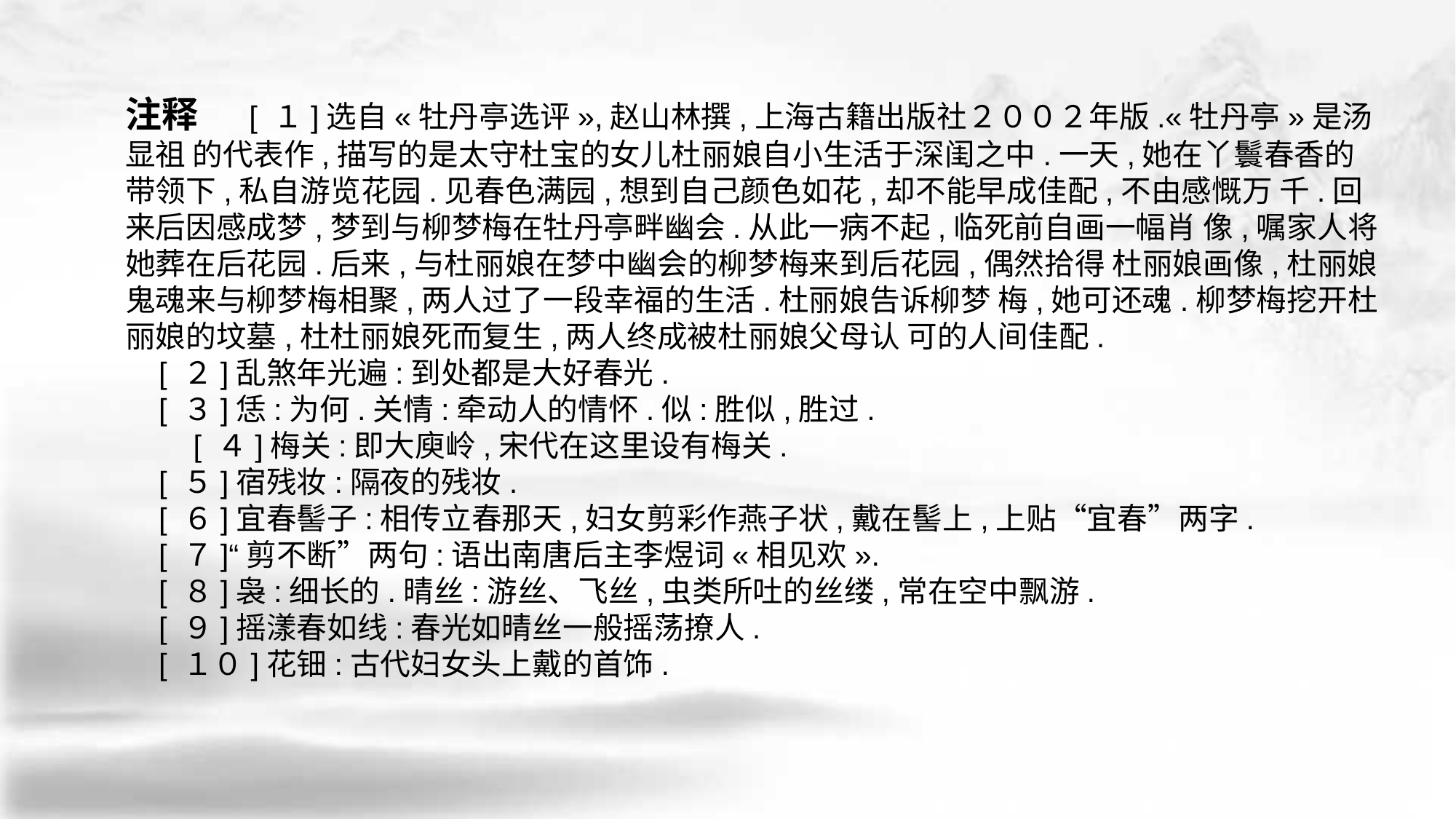

注释　  [ １]选自«牡丹亭选评»,赵山林撰,上海古籍出版社２００２年版.«牡丹亭»是汤显祖 的代表作,描写的是太守杜宝的女儿杜丽娘自小生活于深闺之中.一天,她在丫鬟春香的 带领下,私自游览花园.见春色满园,想到自己颜色如花,却不能早成佳配,不由感慨万 千.回来后因感成梦,梦到与柳梦梅在牡丹亭畔幽会.从此一病不起,临死前自画一幅肖 像,嘱家人将她葬在后花园.后来,与杜丽娘在梦中幽会的柳梦梅来到后花园,偶然拾得 杜丽娘画像,杜丽娘鬼魂来与柳梦梅相聚,两人过了一段幸福的生活.杜丽娘告诉柳梦 梅,她可还魂.柳梦梅挖开杜丽娘的坟墓,杜杜丽娘死而复生,两人终成被杜丽娘父母认 可的人间佳配.
    [ ２]乱煞年光遍:到处都是大好春光.
    [ ３]恁:为何.关情:牵动人的情怀.似:胜似,胜过.
　　[ ４]梅关:即大庾岭,宋代在这里设有梅关.
    [ ５]宿残妆:隔夜的残妆.
    [ ６]宜春髻子:相传立春那天,妇女剪彩作燕子状,戴在髻上,上贴“宜春”两字.
    [ ７]“剪不断”两句:语出南唐后主李煜词«相见欢».
    [ ８]袅:细长的.晴丝:游丝、飞丝,虫类所吐的丝缕,常在空中飘游.
    [ ９]摇漾春如线:春光如晴丝一般摇荡撩人.
    [ １０]花钿:古代妇女头上戴的首饰.